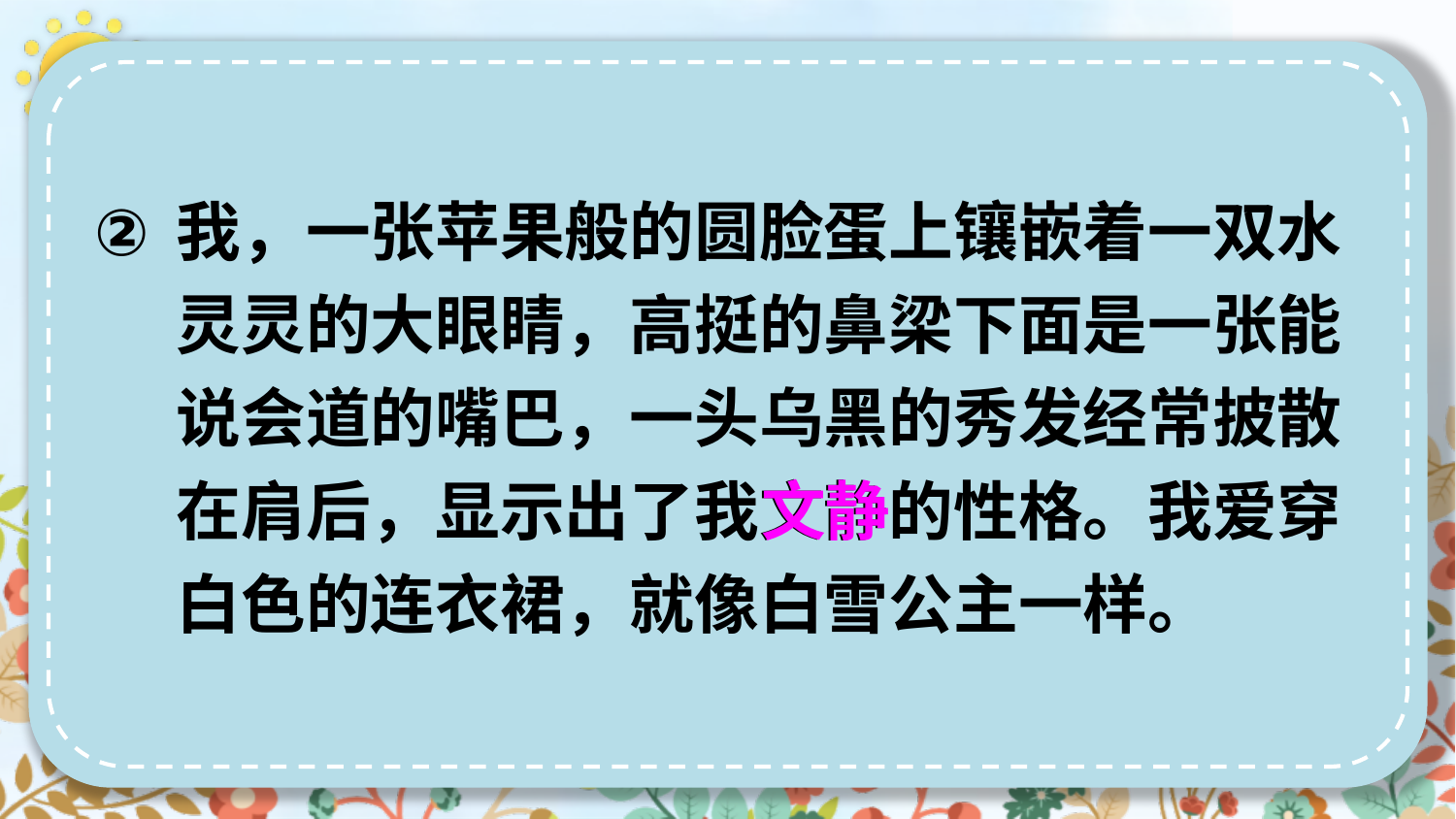

我，一张苹果般的圆脸蛋上镶嵌着一双水灵灵的大眼睛，高挺的鼻梁下面是一张能说会道的嘴巴，一头乌黑的秀发经常披散在肩后，显示出了我文静的性格。我爱穿白色的连衣裙，就像白雪公主一样。
文静